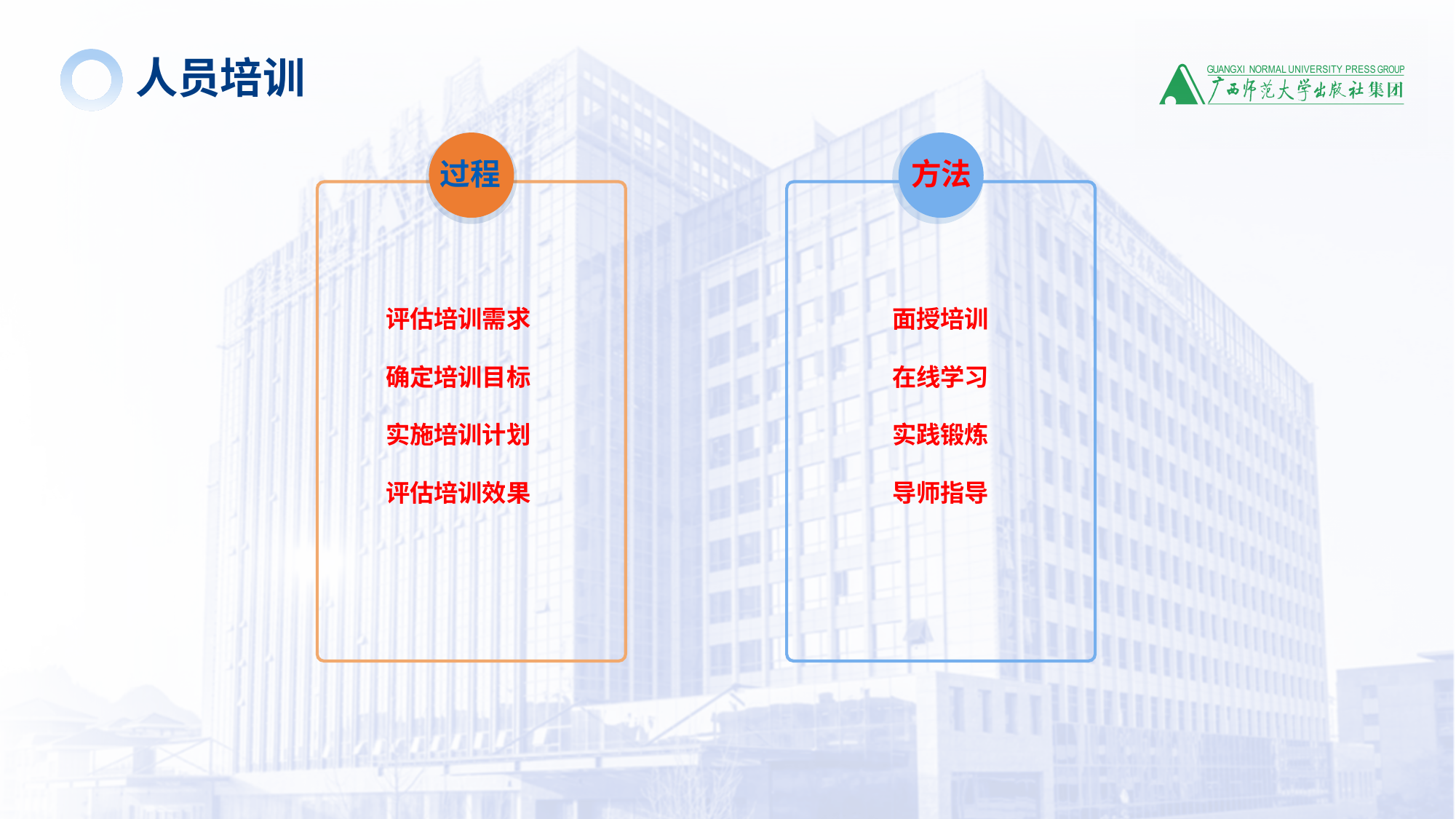

人员培训

面授培训

在线学习

实践锻炼

导师指导
方法

过程

评估培训需求

确定培训目标

实施培训计划

评估培训效果